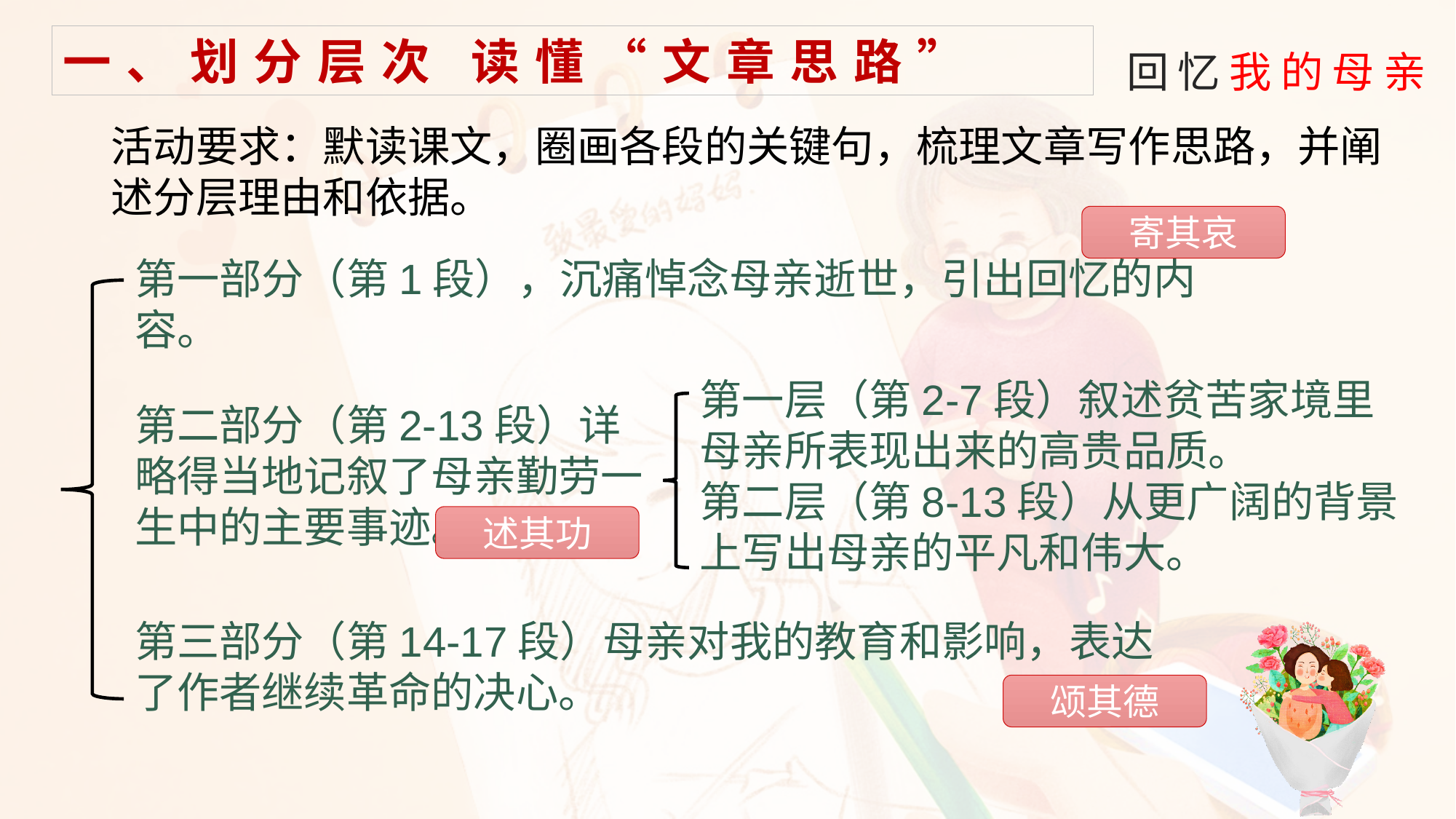

一、划分层次 读懂“文章思路”
活动要求：默读课文，圈画各段的关键句，梳理文章写作思路，并阐述分层理由和依据。
寄其哀
第一部分（第1段），沉痛悼念母亲逝世，引出回忆的内容。

第一层（第2-7段）叙述贫苦家境里母亲所表现出来的高贵品质。
第二层（第8-13段）从更广阔的背景上写出母亲的平凡和伟大。
第二部分（第2-13段）详略得当地记叙了母亲勤劳一生中的主要事迹。

述其功
第三部分（第14-17段）母亲对我的教育和影响，表达了作者继续革命的决心。

颂其德